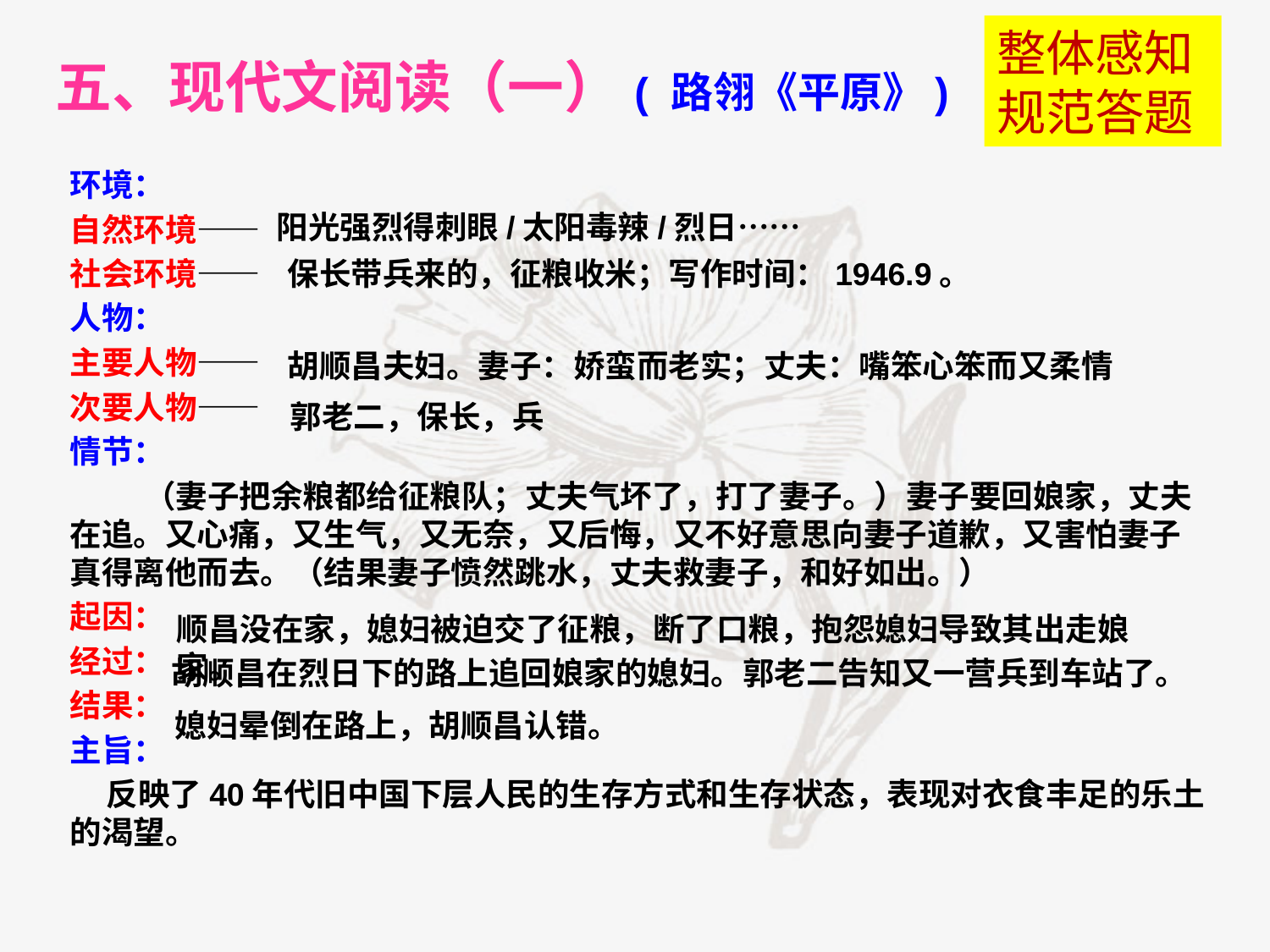

整体感知规范答题
五、现代文阅读（一）( 路翎《平原》)
环境：
自然环境——
社会环境——
人物：
主要人物——
次要人物——
情节：
（妻子把余粮都给征粮队；丈夫气坏了，打了妻子。）妻子要回娘家，丈夫在追。又心痛，又生气，又无奈，又后悔，又不好意思向妻子道歉，又害怕妻子真得离他而去。（结果妻子愤然跳水，丈夫救妻子，和好如出。）
起因：
经过：
结果：
主旨：
    反映了40年代旧中国下层人民的生存方式和生存状态，表现对衣食丰足的乐土的渴望。
阳光强烈得刺眼/太阳毒辣/烈日……
保长带兵来的，征粮收米；写作时间：1946.9。
胡顺昌夫妇。妻子：娇蛮而老实；丈夫：嘴笨心笨而又柔情
郭老二，保长，兵
顺昌没在家，媳妇被迫交了征粮，断了口粮，抱怨媳妇导致其出走娘家。
胡顺昌在烈日下的路上追回娘家的媳妇。郭老二告知又一营兵到车站了。
媳妇晕倒在路上，胡顺昌认错。